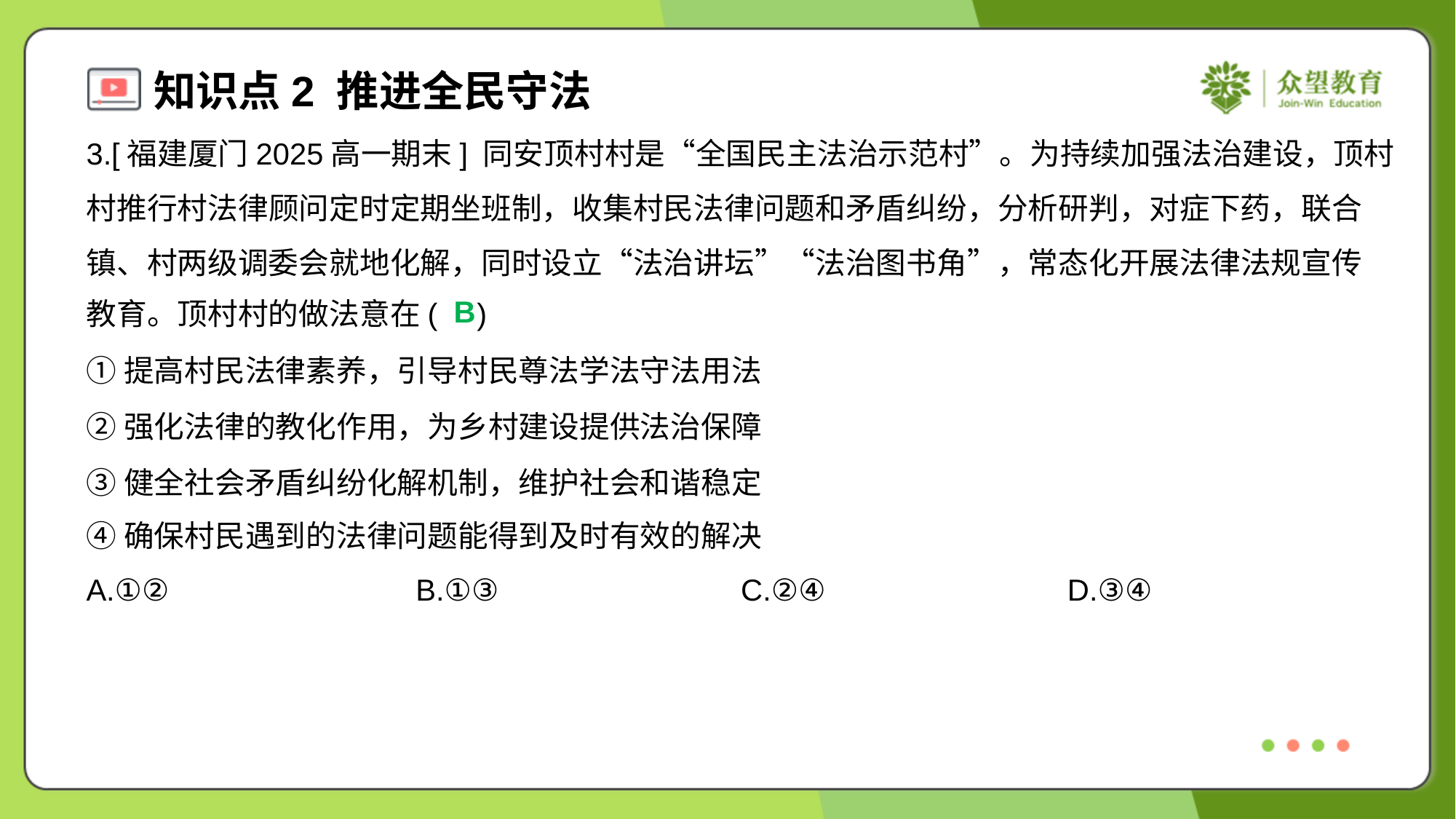

3.[福建厦门2025高一期末] 同安顶村村是“全国民主法治示范村”。为持续加强法治建设，顶村
村推行村法律顾问定时定期坐班制，收集村民法律问题和矛盾纠纷，分析研判，对症下药，联合
镇、村两级调委会就地化解，同时设立“法治讲坛”“法治图书角”，常态化开展法律法规宣传
教育。顶村村的做法意在(     )
B
①提高村民法律素养，引导村民尊法学法守法用法
②强化法律的教化作用，为乡村建设提供法治保障
③健全社会矛盾纠纷化解机制，维护社会和谐稳定
④确保村民遇到的法律问题能得到及时有效的解决
A.①②	B.①③	C.②④	D.③④